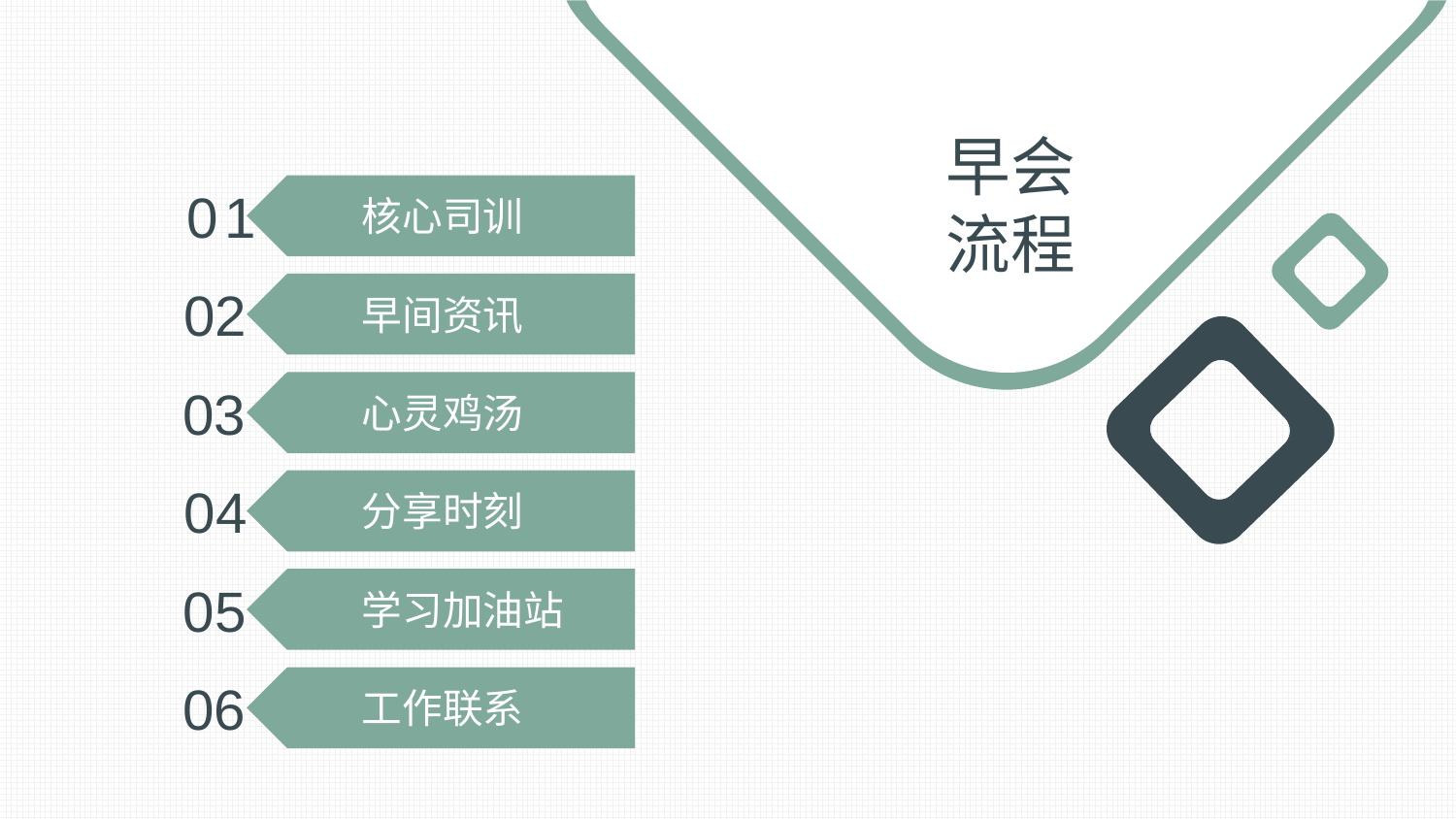

早会
流程

01
核心司训

02
早间资讯

03
心灵鸡汤

04
分享时刻

05
学习加油站

06
工作联系